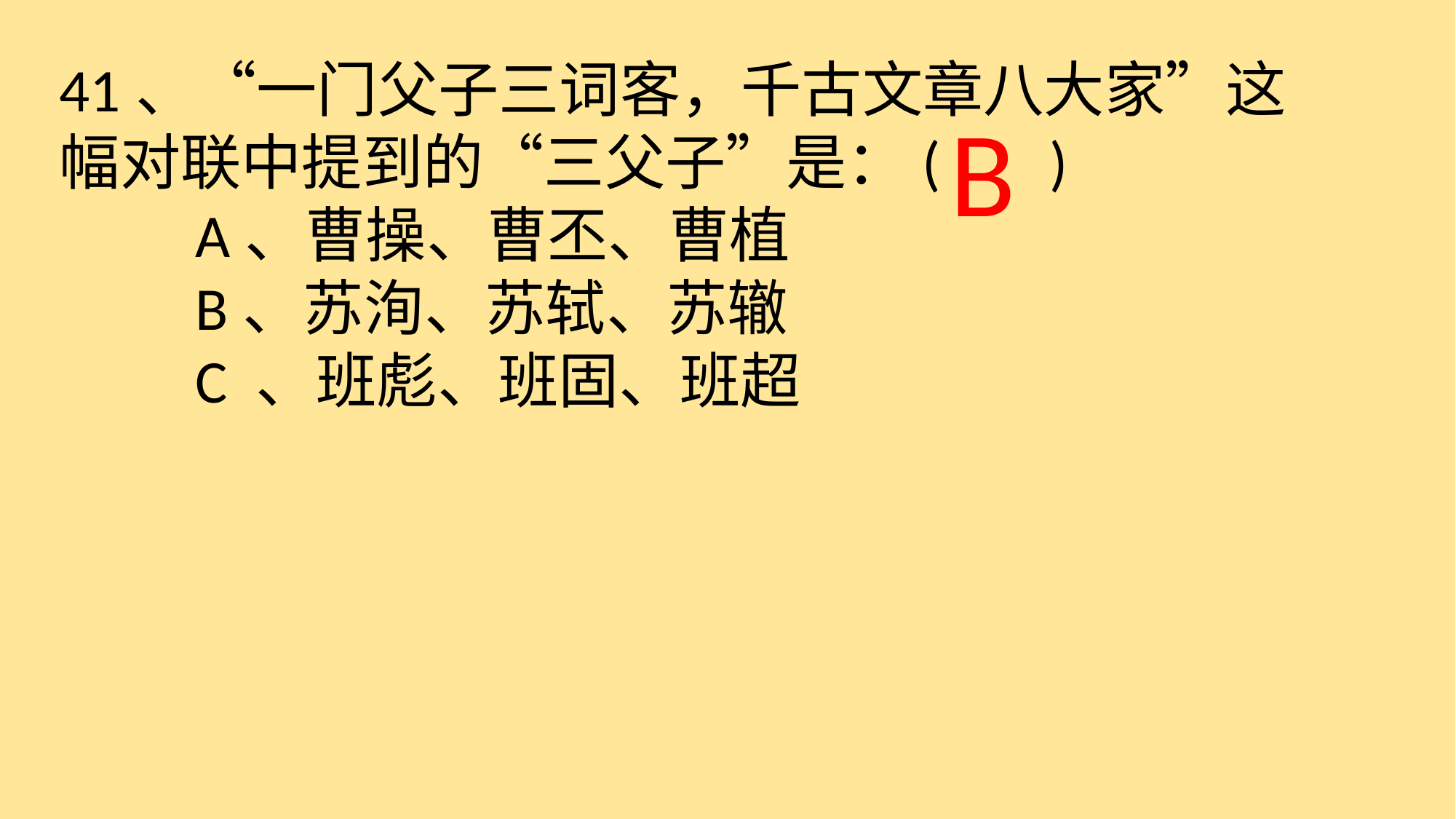

41、“一门父子三词客，千古文章八大家”这幅对联中提到的“三父子”是：(        )
　　A、曹操、曹丕、曹植
　　B、苏洵、苏轼、苏辙
　　C 、班彪、班固、班超
  B